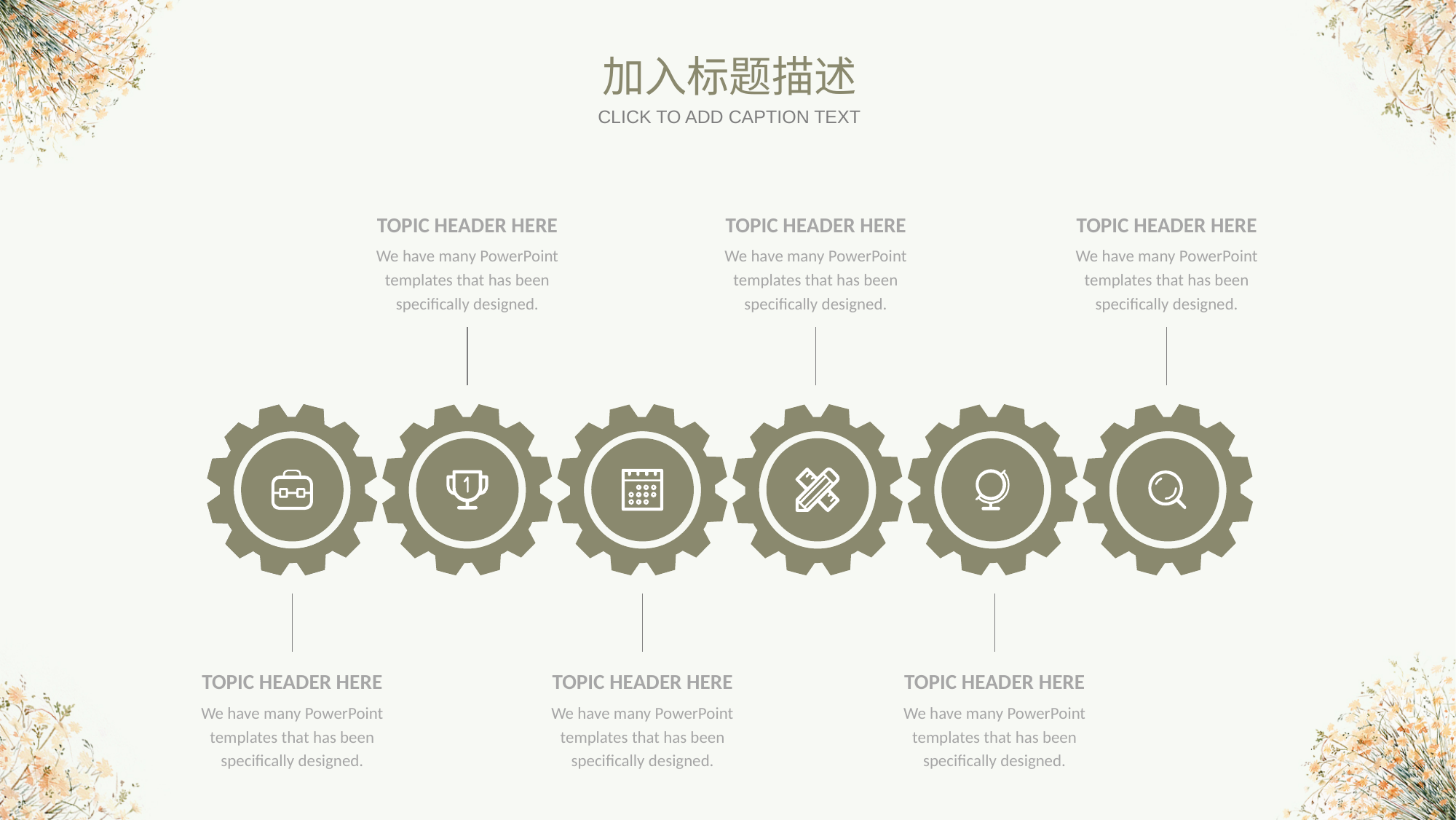

加入标题描述
CLICK TO ADD CAPTION TEXT
TOPIC HEADER HERE
We have many PowerPoint templates that has been specifically designed.
TOPIC HEADER HERE
We have many PowerPoint templates that has been specifically designed.
TOPIC HEADER HERE
We have many PowerPoint templates that has been specifically designed.

TOPIC HEADER HERE
We have many PowerPoint templates that has been specifically designed.
TOPIC HEADER HERE
We have many PowerPoint templates that has been specifically designed.
TOPIC HEADER HERE
We have many PowerPoint templates that has been specifically designed.